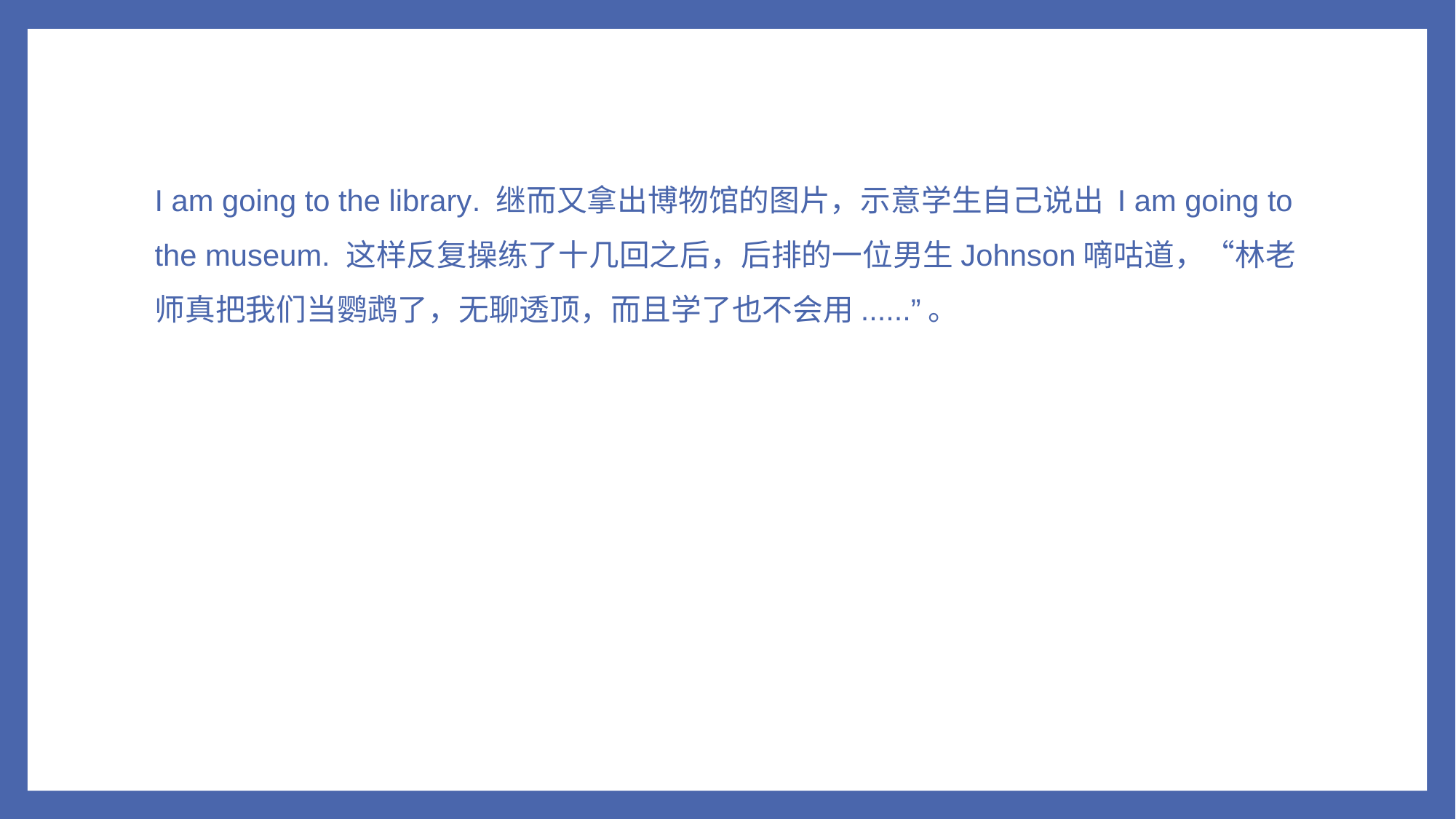

I am going to the library. 继而又拿出博物馆的图片，示意学生自己说出 I am going to the museum. 这样反复操练了十几回之后，后排的一位男生Johnson嘀咕道，“林老师真把我们当鹦鹉了，无聊透顶，而且学了也不会用......”。